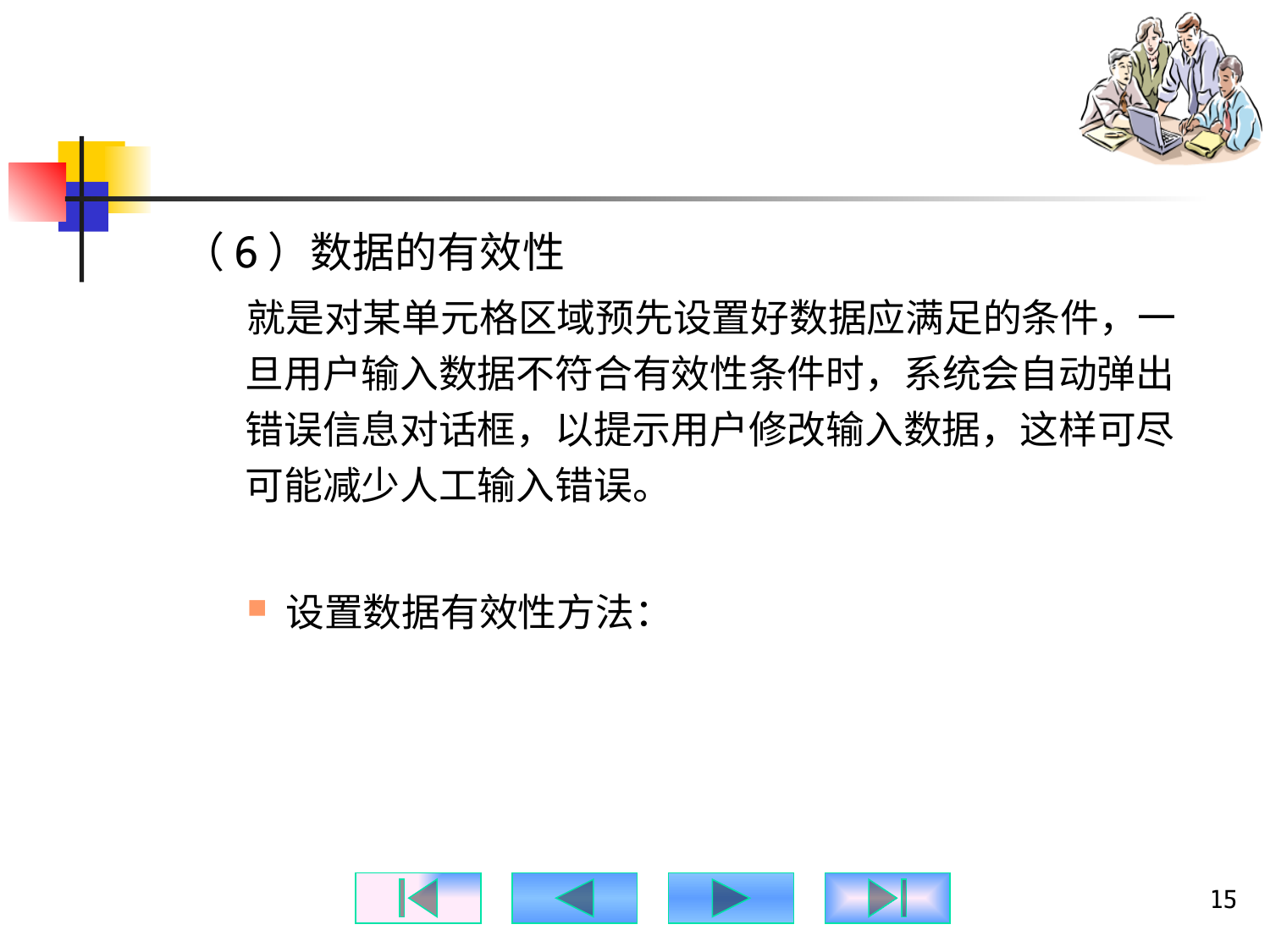

#
（6）数据的有效性
就是对某单元格区域预先设置好数据应满足的条件，一旦用户输入数据不符合有效性条件时，系统会自动弹出错误信息对话框，以提示用户修改输入数据，这样可尽可能减少人工输入错误。

 设置数据有效性方法：

15